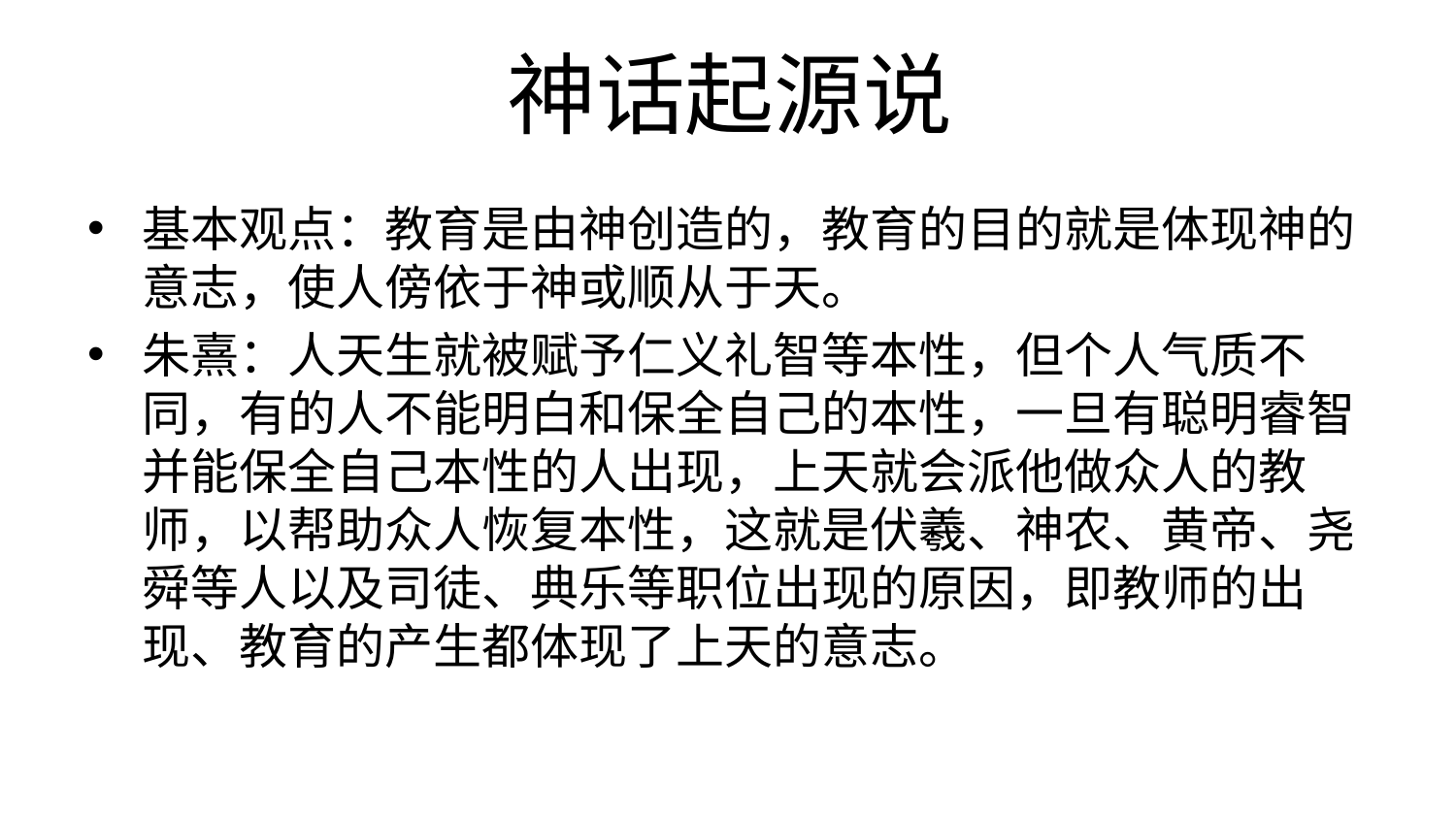

# 神话起源说
基本观点：教育是由神创造的，教育的目的就是体现神的意志，使人傍依于神或顺从于天。
朱熹：人天生就被赋予仁义礼智等本性，但个人气质不同，有的人不能明白和保全自己的本性，一旦有聪明睿智并能保全自己本性的人出现，上天就会派他做众人的教师，以帮助众人恢复本性，这就是伏羲、神农、黄帝、尧舜等人以及司徒、典乐等职位出现的原因，即教师的出现、教育的产生都体现了上天的意志。